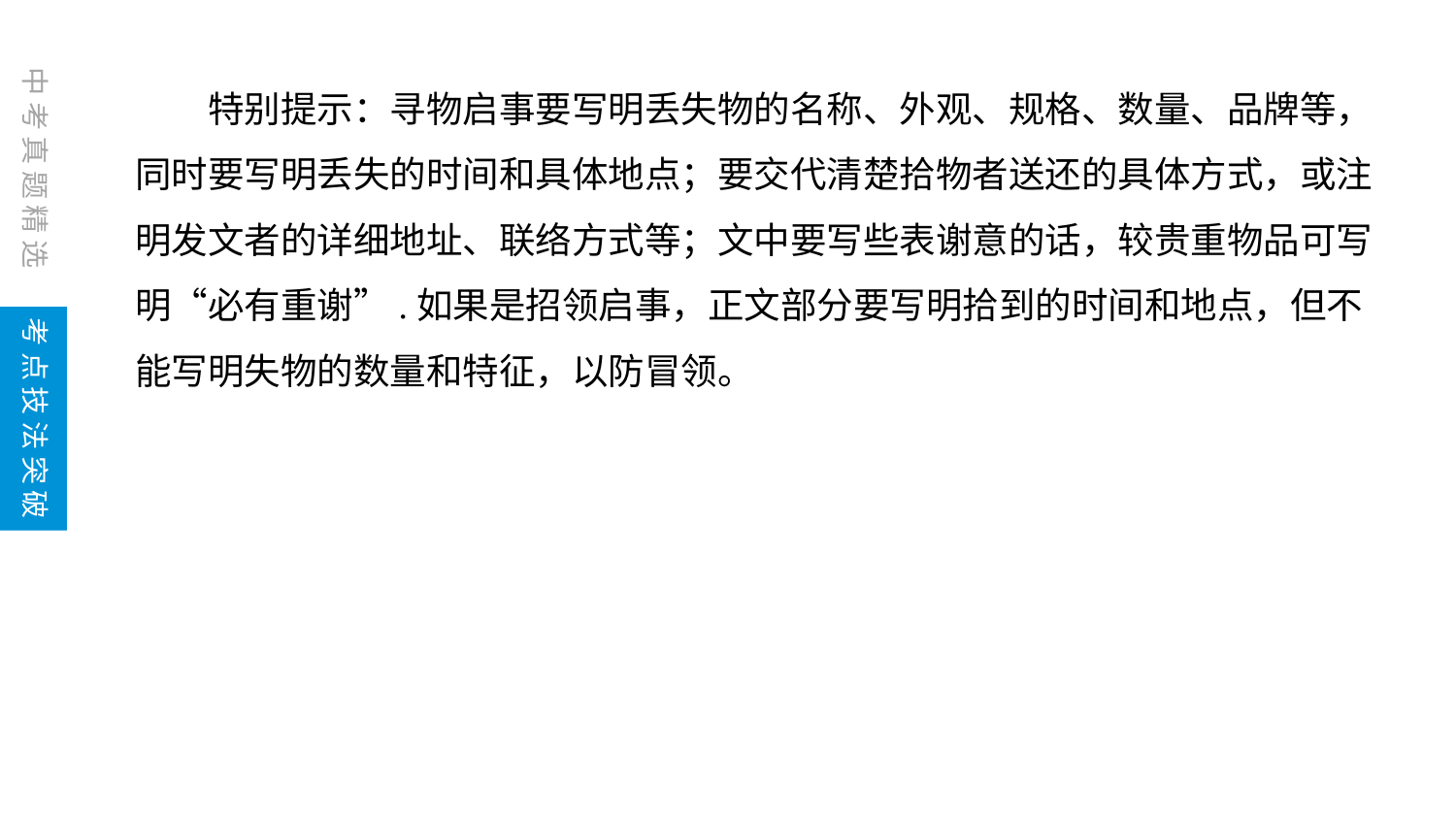

特别提示：寻物启事要写明丢失物的名称、外观、规格、数量、品牌等，同时要写明丢失的时间和具体地点；要交代清楚拾物者送还的具体方式，或注明发文者的详细地址、联络方式等；文中要写些表谢意的话，较贵重物品可写明“必有重谢”.如果是招领启事，正文部分要写明拾到的时间和地点，但不能写明失物的数量和特征，以防冒领。